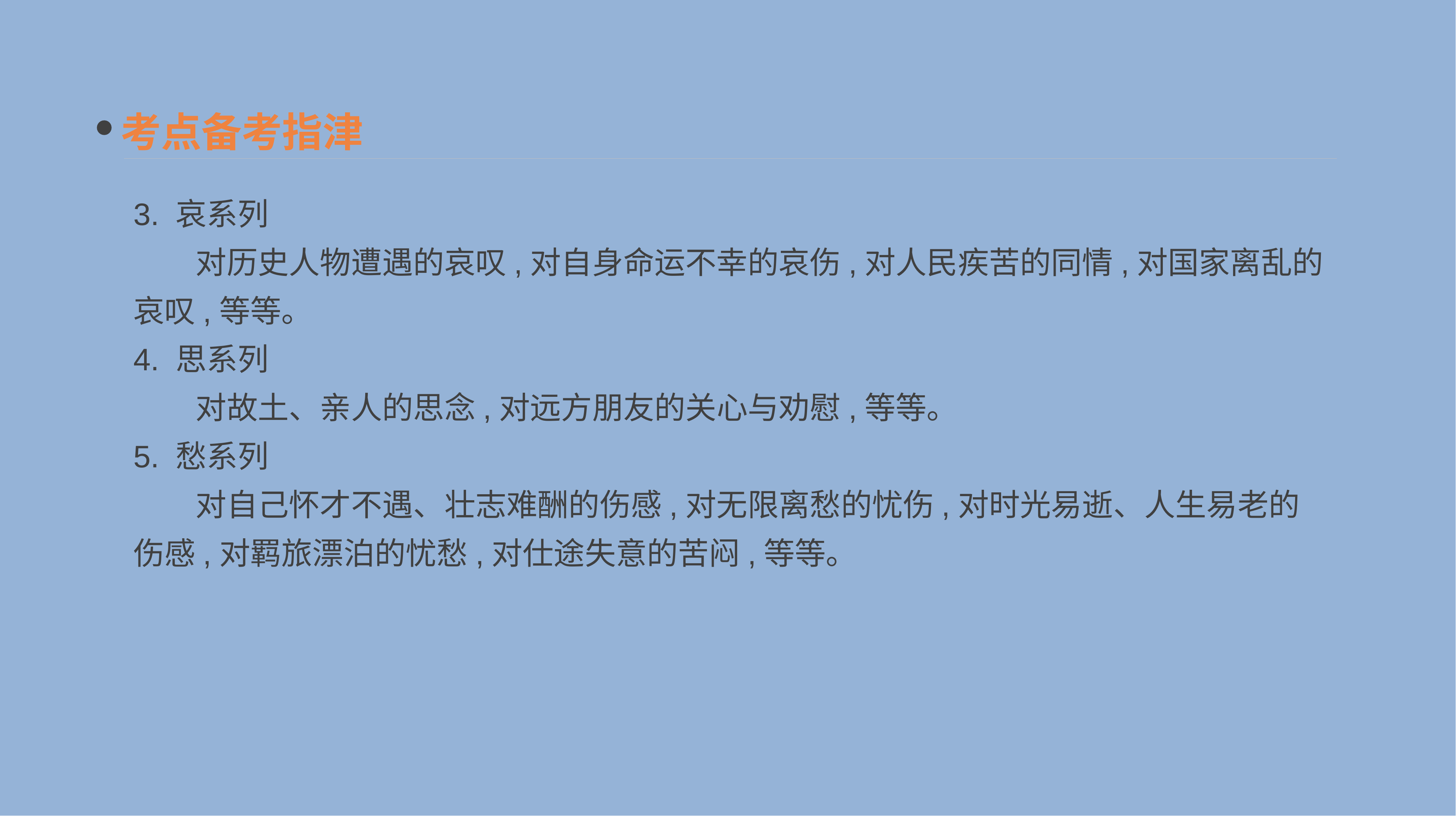

考点备考指津

3. 哀系列
　　对历史人物遭遇的哀叹,对自身命运不幸的哀伤,对人民疾苦的同情,对国家离乱的哀叹,等等。
4. 思系列
　　对故土、亲人的思念,对远方朋友的关心与劝慰,等等。
5. 愁系列
　　对自己怀才不遇、壮志难酬的伤感,对无限离愁的忧伤,对时光易逝、人生易老的伤感,对羁旅漂泊的忧愁,对仕途失意的苦闷,等等。